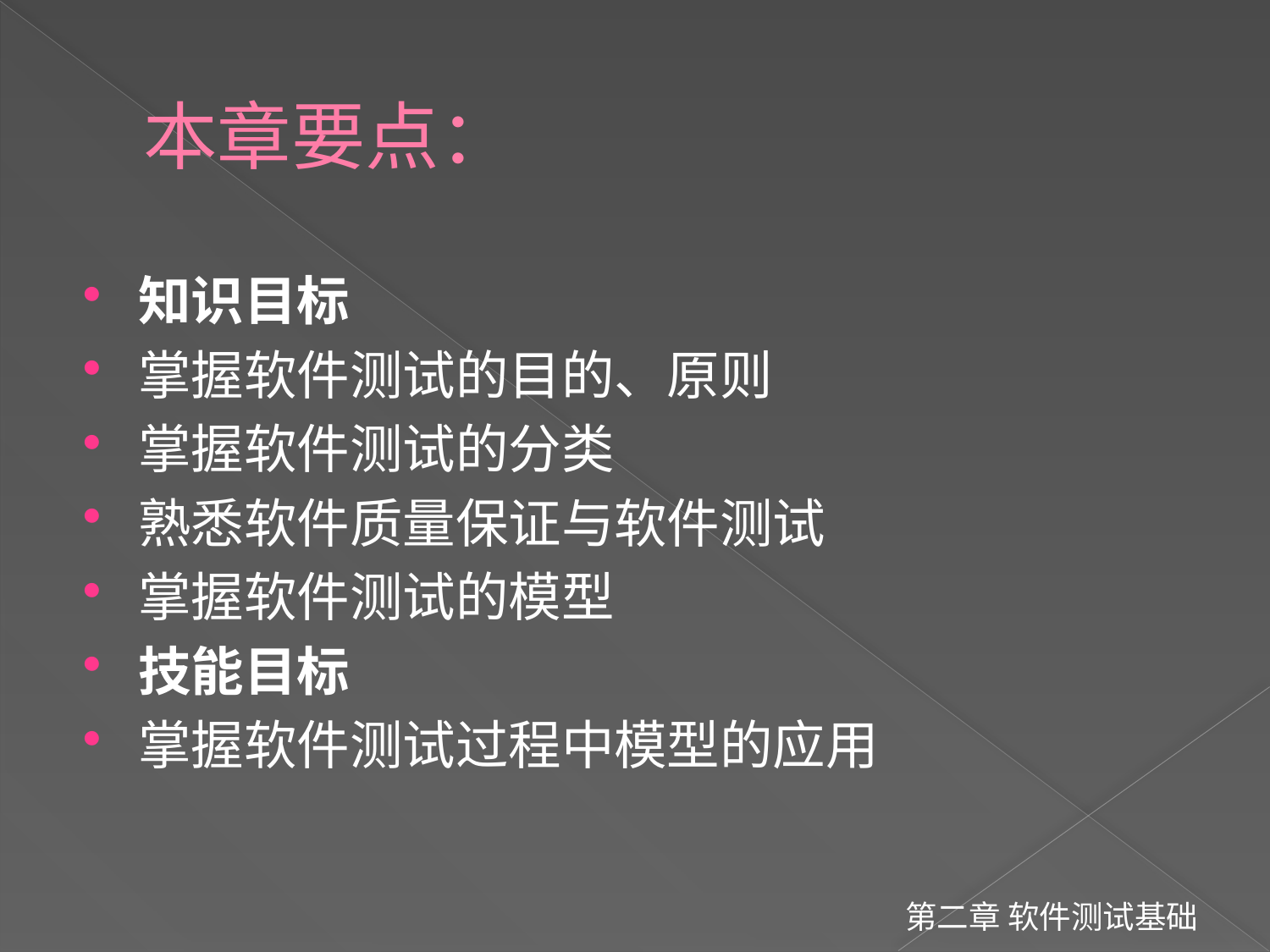

# 本章要点：
知识目标
掌握软件测试的目的、原则
掌握软件测试的分类
熟悉软件质量保证与软件测试
掌握软件测试的模型
技能目标
掌握软件测试过程中模型的应用